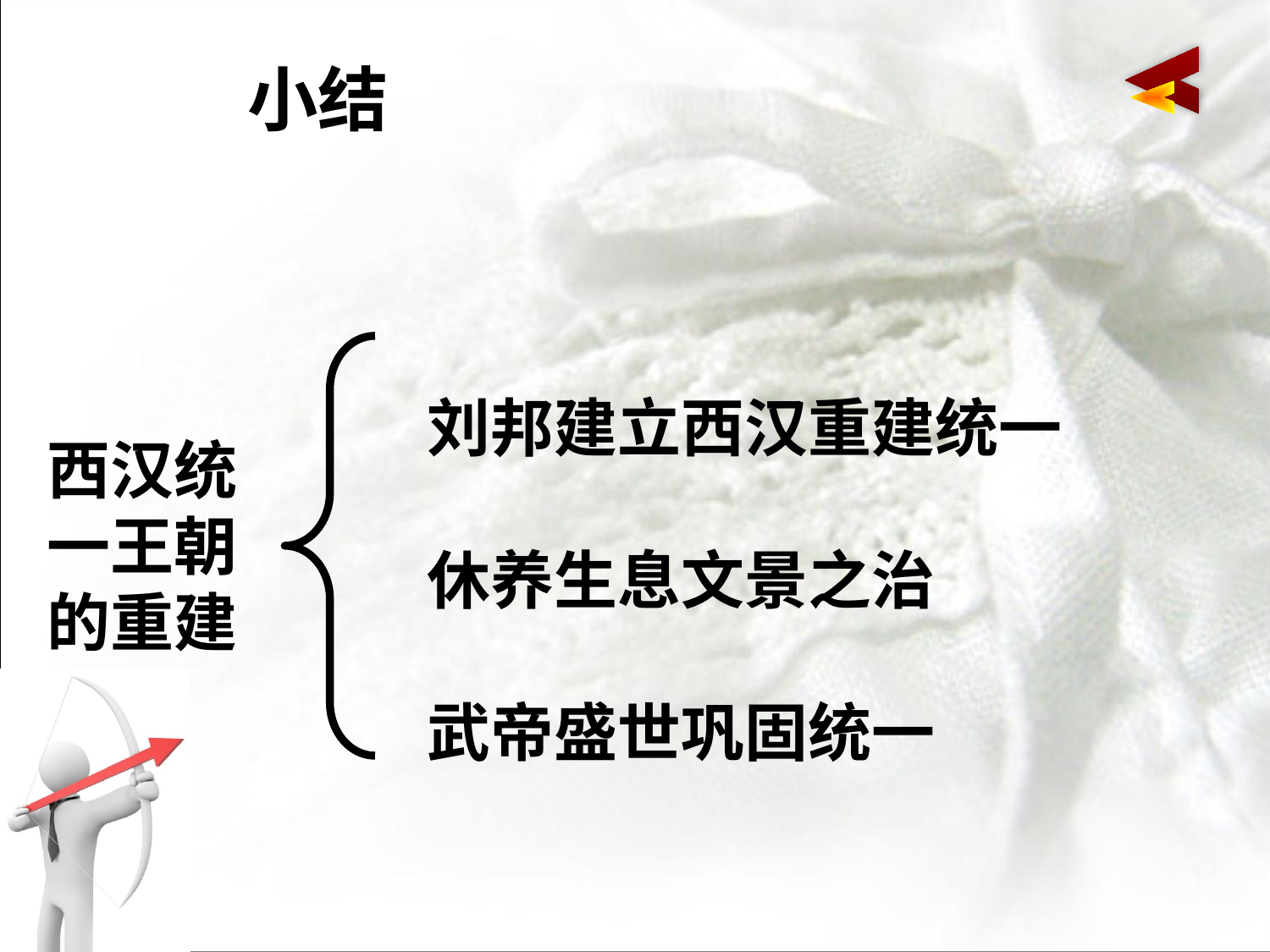

小结
刘邦建立西汉重建统一
休养生息文景之治
武帝盛世巩固统一

西汉统一王朝的重建